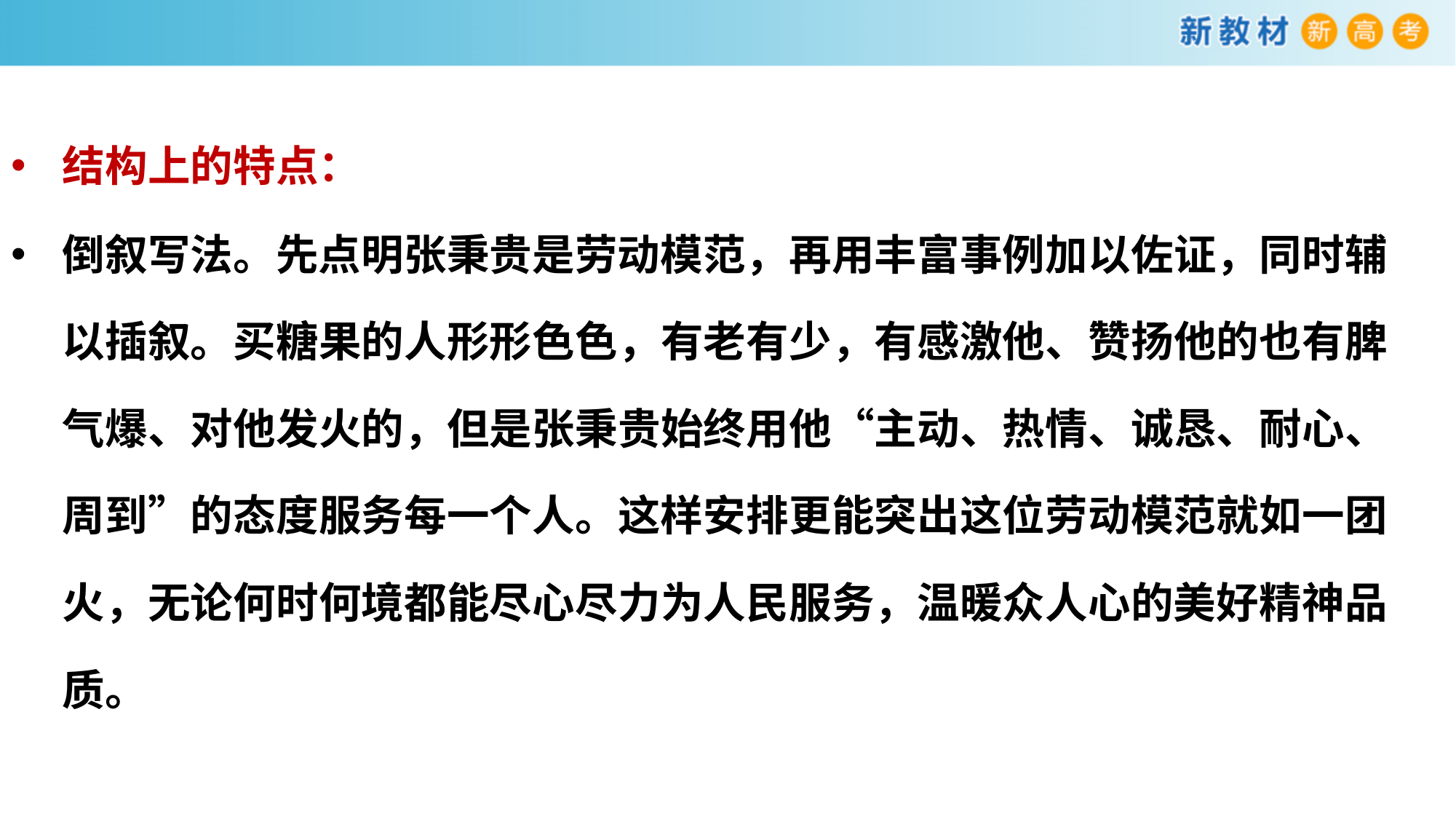

结构上的特点：
倒叙写法。先点明张秉贵是劳动模范，再用丰富事例加以佐证，同时辅以插叙。买糖果的人形形色色，有老有少，有感激他、赞扬他的也有脾气爆、对他发火的，但是张秉贵始终用他“主动、热情、诚恳、耐心、周到”的态度服务每一个人。这样安排更能突出这位劳动模范就如一团火，无论何时何境都能尽心尽力为人民服务，温暖众人心的美好精神品质。